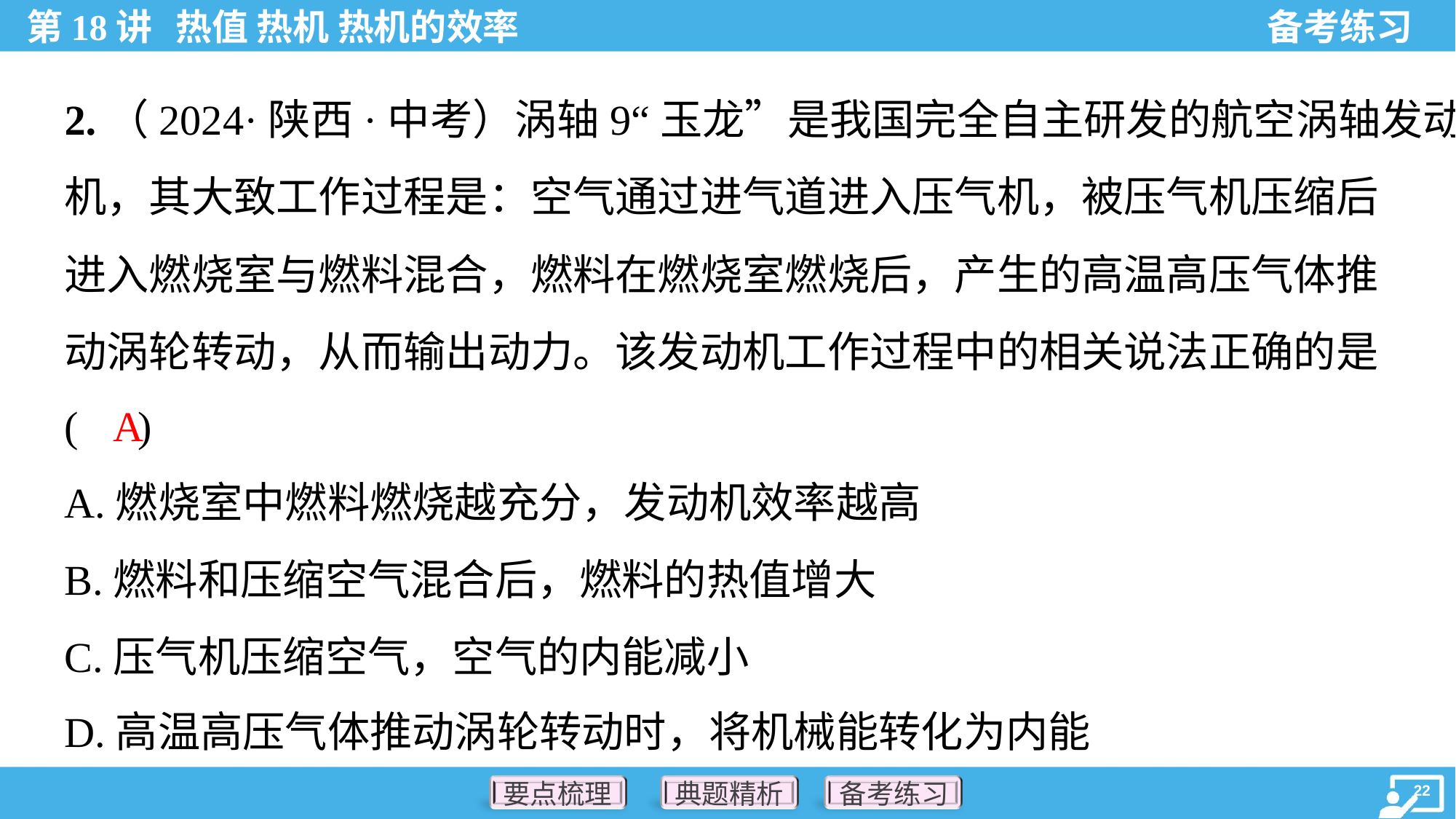

2.（2024·陕西·中考）涡轴9“玉龙”是我国完全自主研发的航空涡轴发动
机，其大致工作过程是：空气通过进气道进入压气机，被压气机压缩后
进入燃烧室与燃料混合，燃料在燃烧室燃烧后，产生的高温高压气体推
动涡轮转动，从而输出动力。该发动机工作过程中的相关说法正确的是
(     )
A
A.燃烧室中燃料燃烧越充分，发动机效率越高
B.燃料和压缩空气混合后，燃料的热值增大
C.压气机压缩空气，空气的内能减小
D.高温高压气体推动涡轮转动时，将机械能转化为内能